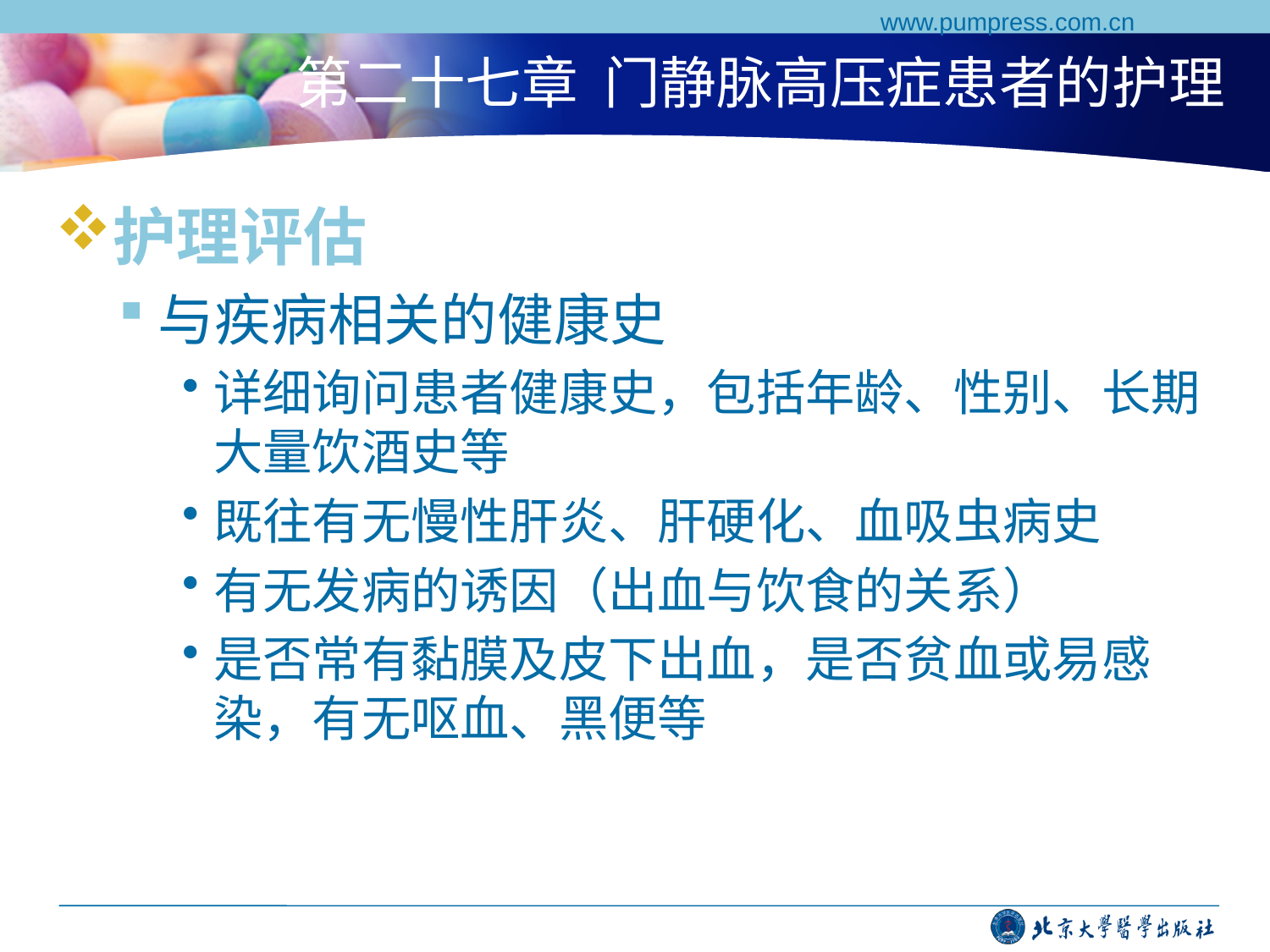

www.pumpress.com.cn
# 第二十七章  门静脉高压症患者的护理
护理评估
与疾病相关的健康史
详细询问患者健康史，包括年龄、性别、长期大量饮酒史等
既往有无慢性肝炎、肝硬化、血吸虫病史
有无发病的诱因（出血与饮食的关系）
是否常有黏膜及皮下出血，是否贫血或易感染，有无呕血、黑便等